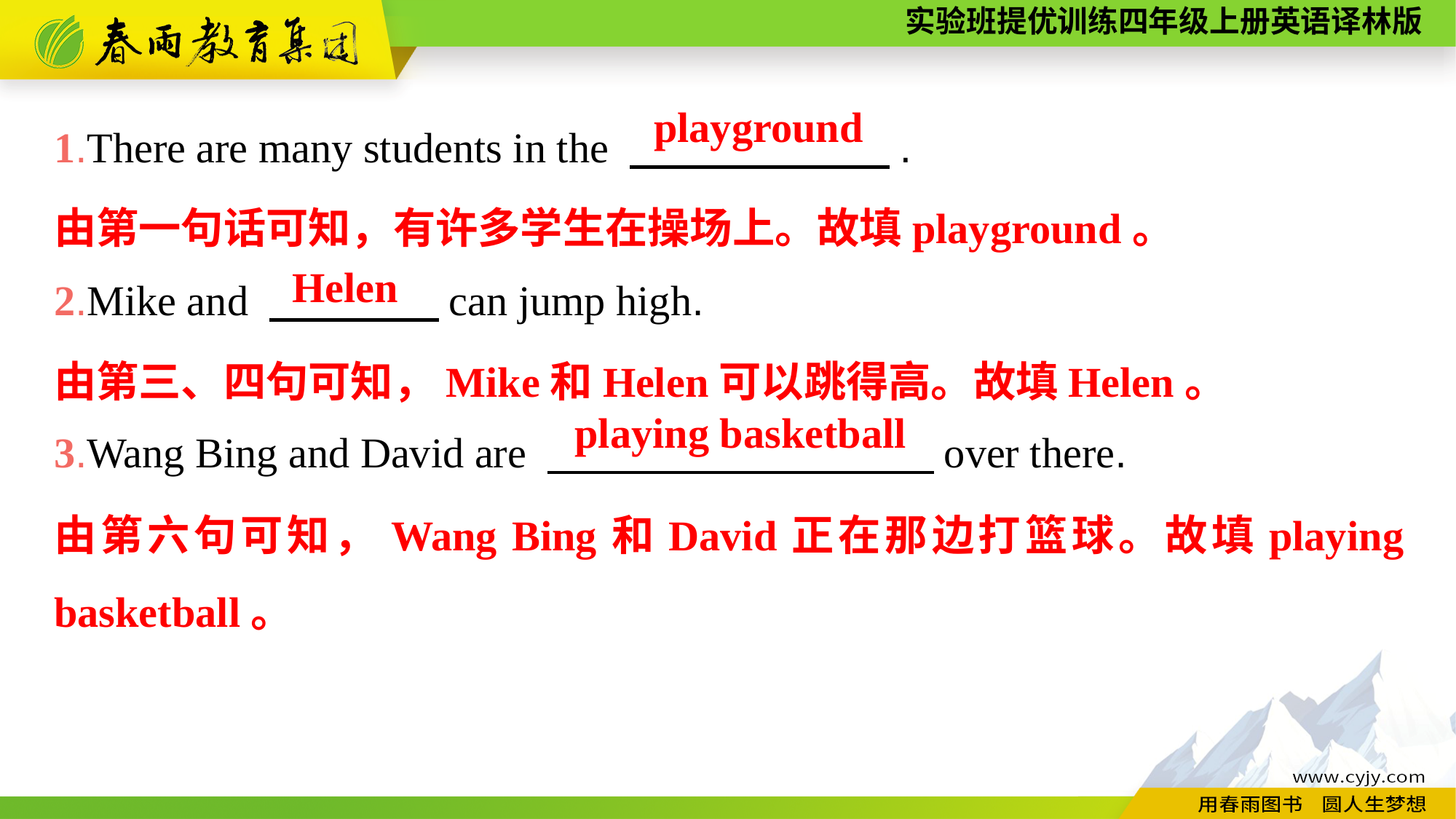

1.There are many students in the 　　              　.

2.Mike and 　　　　can jump high.

3.Wang Bing and David are 　　　　　　     　　over there.
playground
由第一句话可知，有许多学生在操场上。故填playground。
Helen
由第三、四句可知，Mike和Helen可以跳得高。故填Helen。
playing basketball
由第六句可知，Wang Bing和David正在那边打篮球。故填playing basketball。